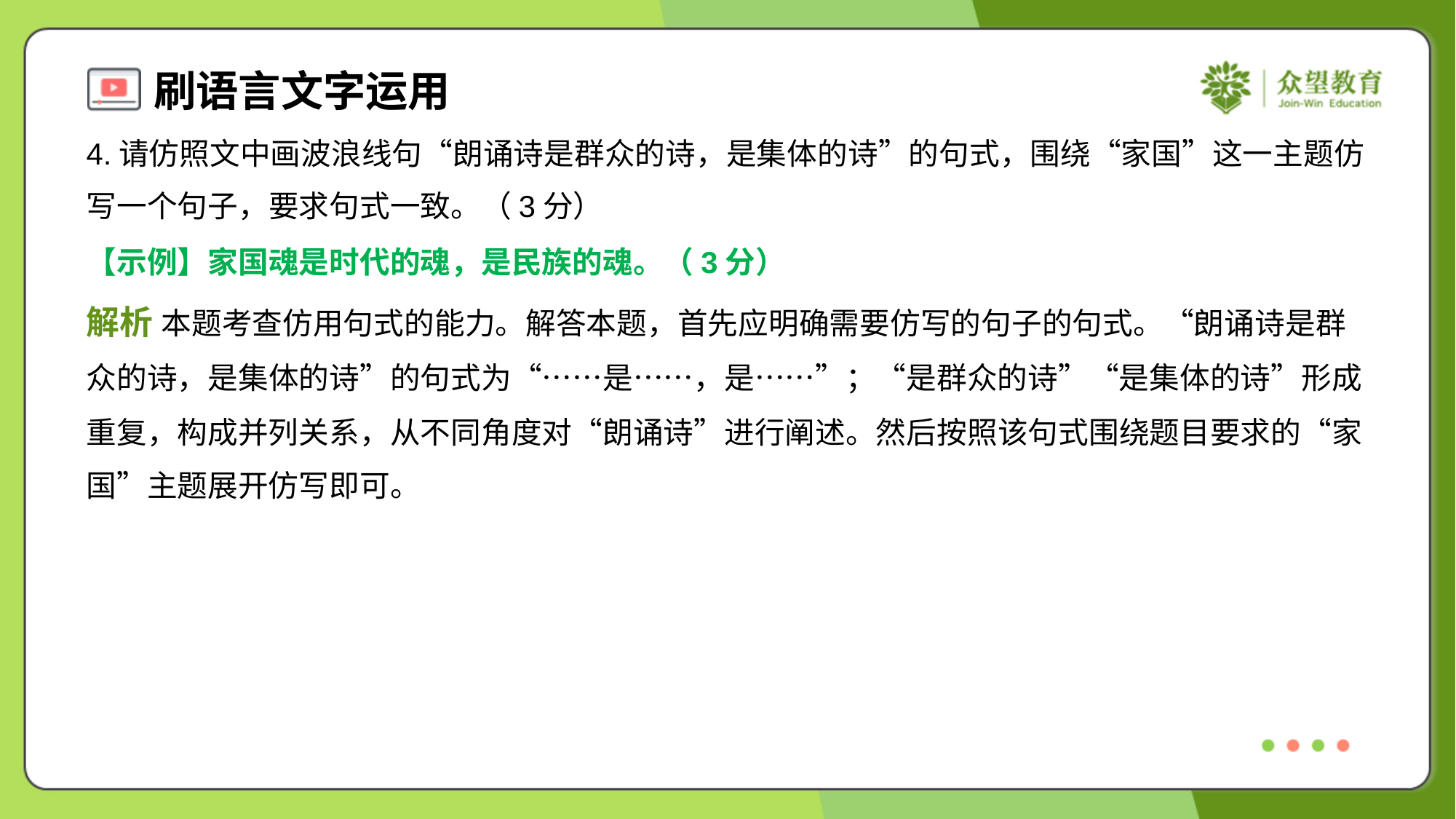

4.请仿照文中画波浪线句“朗诵诗是群众的诗，是集体的诗”的句式，围绕“家国”这一主题仿
写一个句子，要求句式一致。（3分）
【示例】家国魂是时代的魂，是民族的魂。（3分）
解析 本题考查仿用句式的能力。解答本题，首先应明确需要仿写的句子的句式。“朗诵诗是群
众的诗，是集体的诗”的句式为“……是……，是……”；“是群众的诗”“是集体的诗”形成
重复，构成并列关系，从不同角度对“朗诵诗”进行阐述。然后按照该句式围绕题目要求的“家
国”主题展开仿写即可。